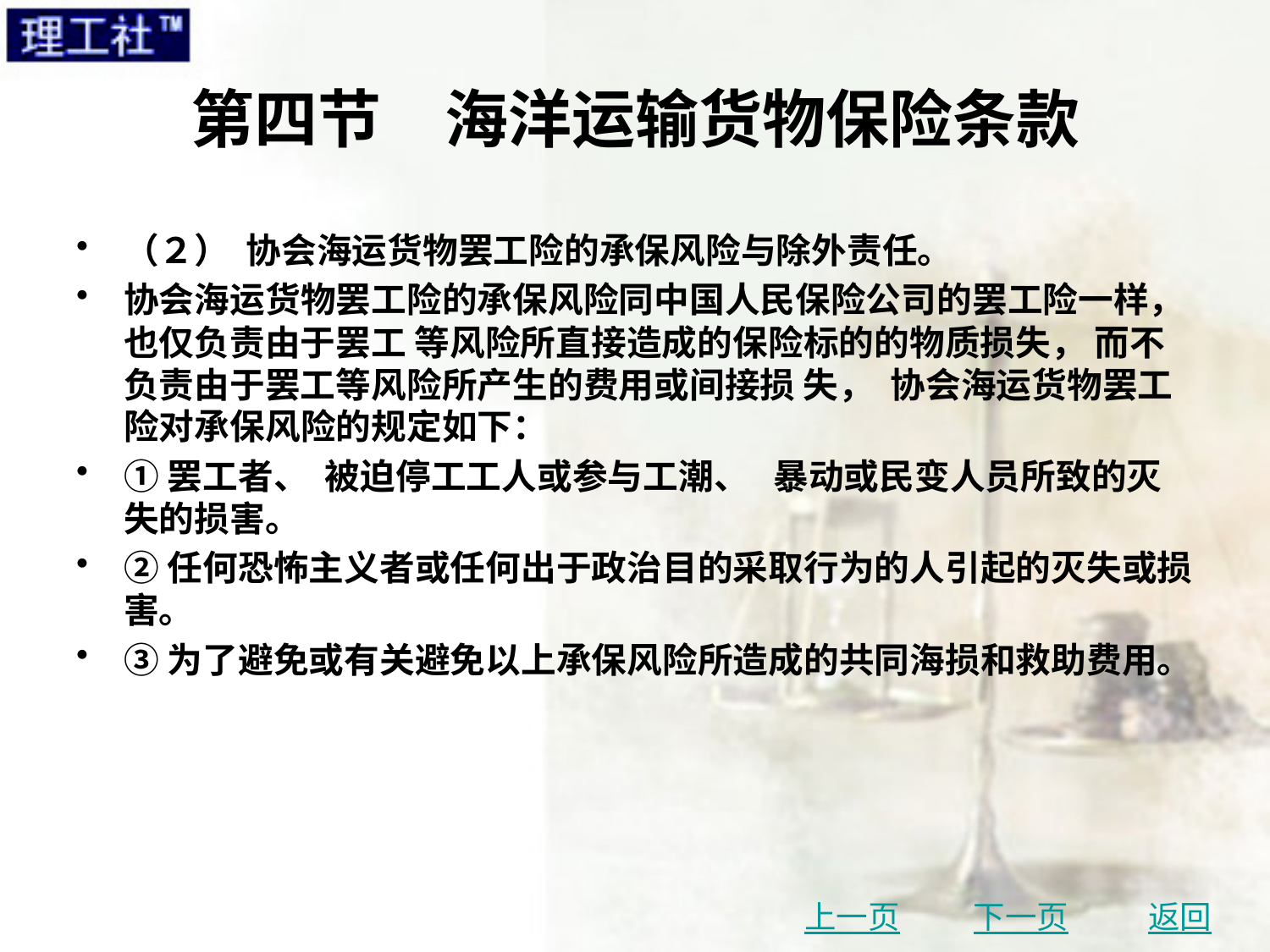

# 第四节　海洋运输货物保险条款
（２）  协会海运货物罢工险的承保风险与除外责任。
协会海运货物罢工险的承保风险同中国人民保险公司的罢工险一样， 也仅负责由于罢工 等风险所直接造成的保险标的的物质损失， 而不负责由于罢工等风险所产生的费用或间接损 失，  协会海运货物罢工险对承保风险的规定如下：
①罢工者、  被迫停工工人或参与工潮、   暴动或民变人员所致的灭失的损害。
②任何恐怖主义者或任何出于政治目的采取行为的人引起的灭失或损害。
③为了避免或有关避免以上承保风险所造成的共同海损和救助费用。

上一页
下一页
返回